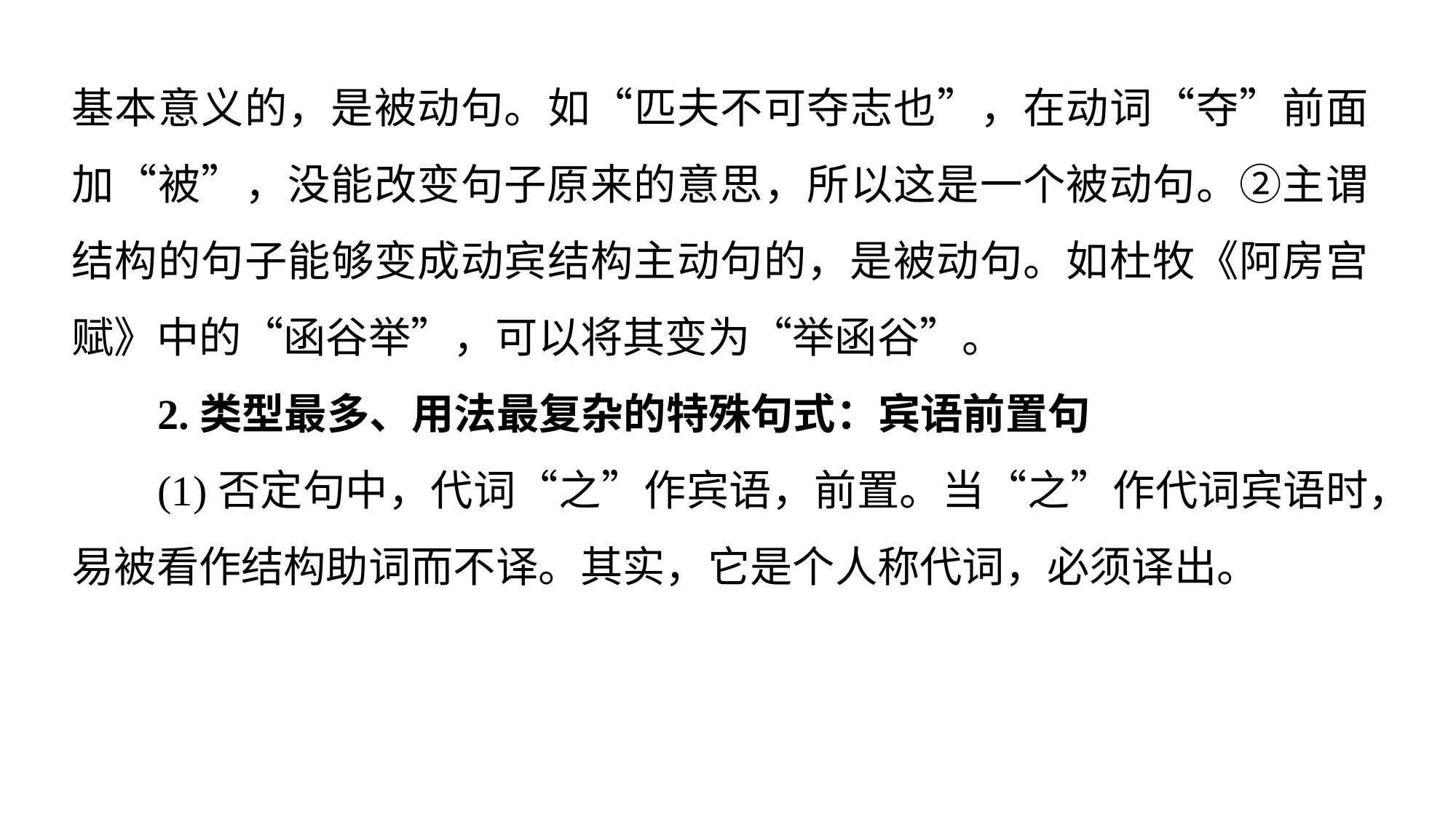

基本意义的，是被动句。如“匹夫不可夺志也”，在动词“夺”前面加“被”，没能改变句子原来的意思，所以这是一个被动句。②主谓结构的句子能够变成动宾结构主动句的，是被动句。如杜牧《阿房宫赋》中的“函谷举”，可以将其变为“举函谷”。
2.类型最多、用法最复杂的特殊句式：宾语前置句
(1)否定句中，代词“之”作宾语，前置。当“之”作代词宾语时，易被看作结构助词而不译。其实，它是个人称代词，必须译出。